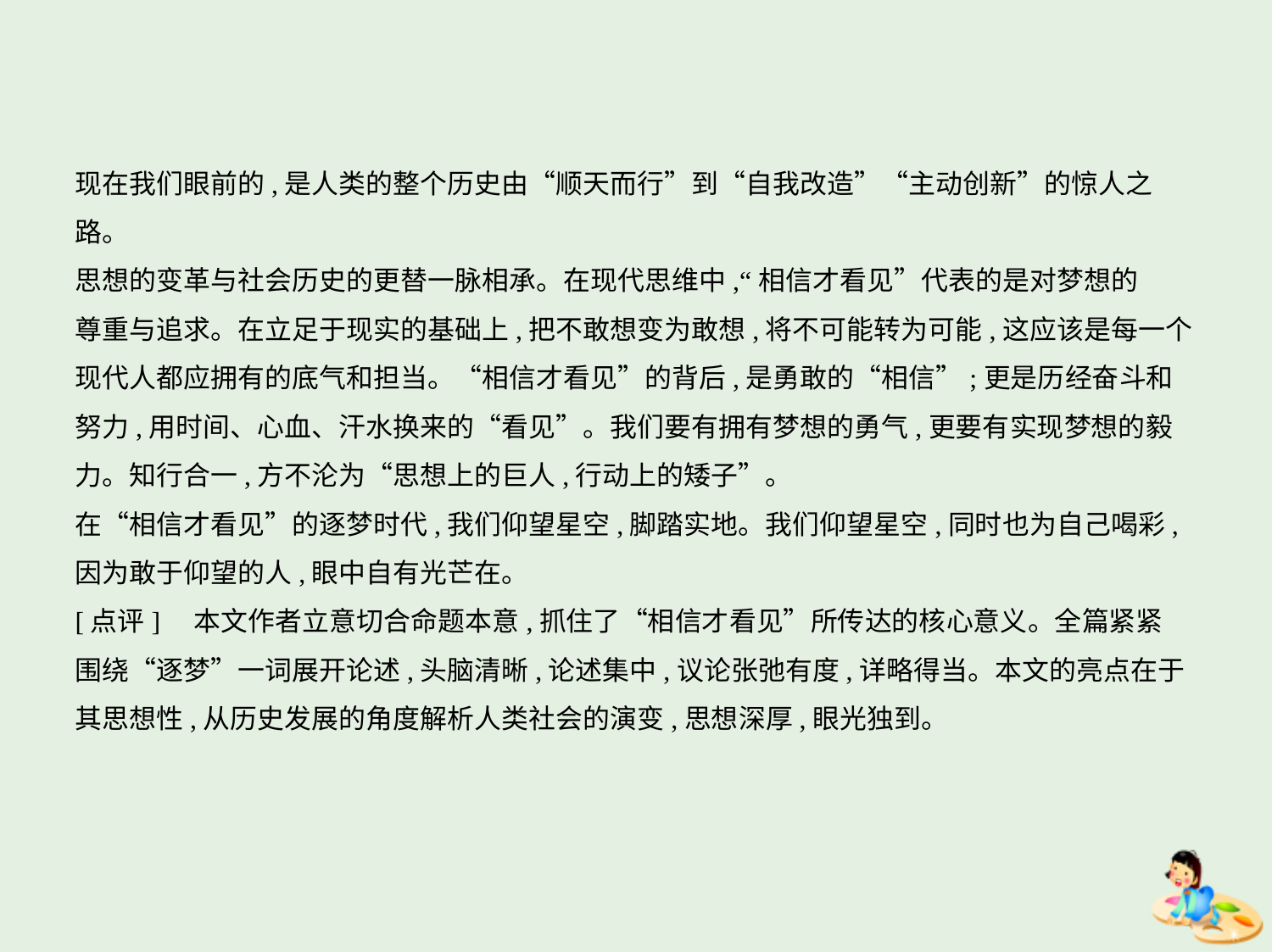

现在我们眼前的,是人类的整个历史由“顺天而行”到“自我改造”“主动创新”的惊人之
路。
思想的变革与社会历史的更替一脉相承。在现代思维中,“相信才看见”代表的是对梦想的
尊重与追求。在立足于现实的基础上,把不敢想变为敢想,将不可能转为可能,这应该是每一个
现代人都应拥有的底气和担当。“相信才看见”的背后,是勇敢的“相信”;更是历经奋斗和
努力,用时间、心血、汗水换来的“看见”。我们要有拥有梦想的勇气,更要有实现梦想的毅
力。知行合一,方不沦为“思想上的巨人,行动上的矮子”。
在“相信才看见”的逐梦时代,我们仰望星空,脚踏实地。我们仰望星空,同时也为自己喝彩,
因为敢于仰望的人,眼中自有光芒在。
[点评]　本文作者立意切合命题本意,抓住了“相信才看见”所传达的核心意义。全篇紧紧
围绕“逐梦”一词展开论述,头脑清晰,论述集中,议论张弛有度,详略得当。本文的亮点在于
其思想性,从历史发展的角度解析人类社会的演变,思想深厚,眼光独到。